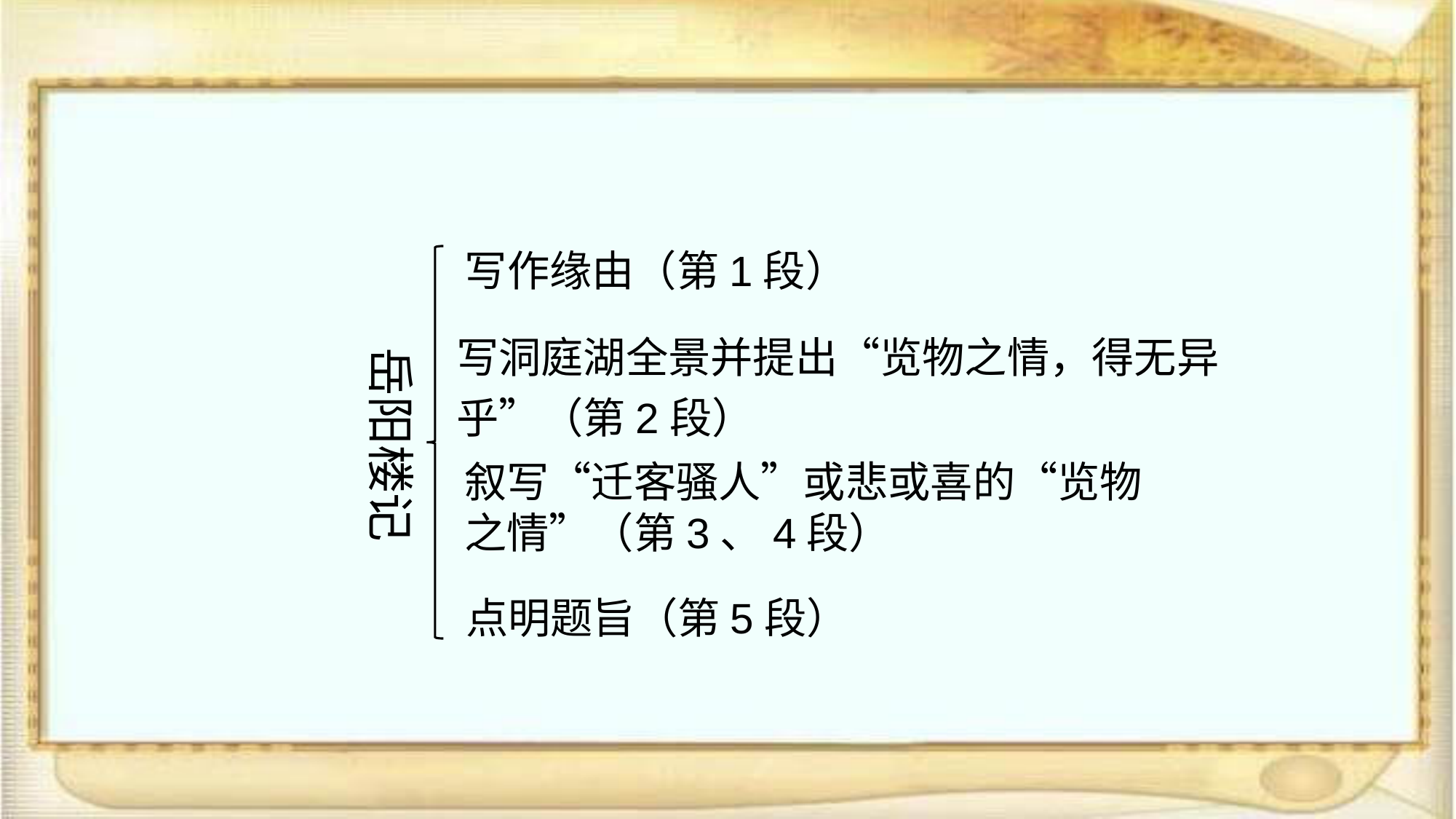

写作缘由（第1段）

写洞庭湖全景并提出“览物之情，得无异乎”（第2段）
岳阳楼记
叙写“迁客骚人”或悲或喜的“览物之情”（第3、4段）
点明题旨（第5段）